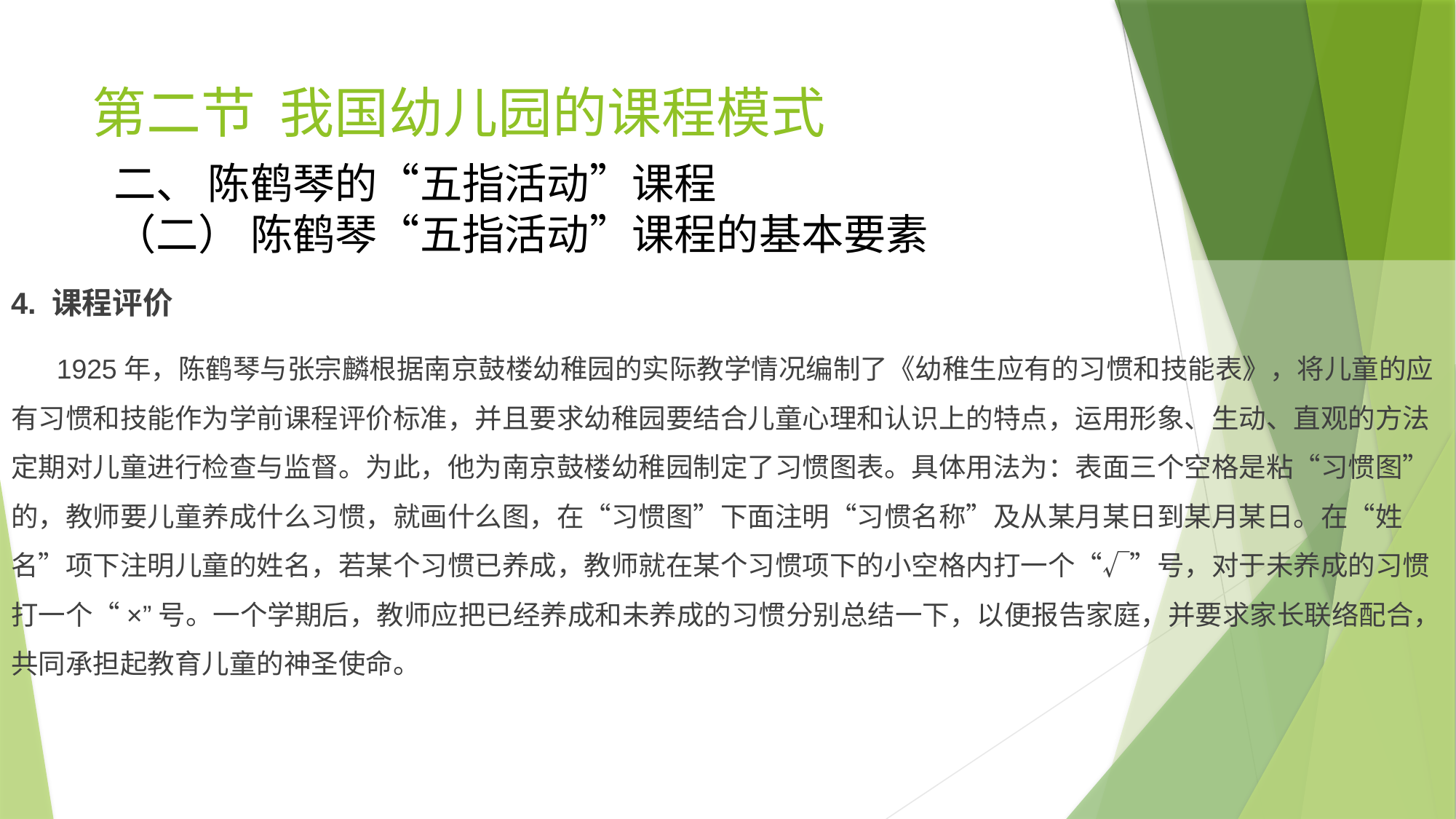

# 第二节  我国幼儿园的课程模式
二、 陈鹤琴的“五指活动”课程
（二） 陈鹤琴“五指活动”课程的基本要素
4. 课程评价
      1925年，陈鹤琴与张宗麟根据南京鼓楼幼稚园的实际教学情况编制了《幼稚生应有的习惯和技能表》，将儿童的应有习惯和技能作为学前课程评价标准，并且要求幼稚园要结合儿童心理和认识上的特点，运用形象、生动、直观的方法定期对儿童进行检查与监督。为此，他为南京鼓楼幼稚园制定了习惯图表。具体用法为：表面三个空格是粘“习惯图”的，教师要儿童养成什么习惯，就画什么图，在“习惯图”下面注明“习惯名称”及从某月某日到某月某日。在“姓名”项下注明儿童的姓名，若某个习惯已养成，教师就在某个习惯项下的小空格内打一个“√”号，对于未养成的习惯打一个“×”号。一个学期后，教师应把已经养成和未养成的习惯分别总结一下，以便报告家庭，并要求家长联络配合，共同承担起教育儿童的神圣使命。